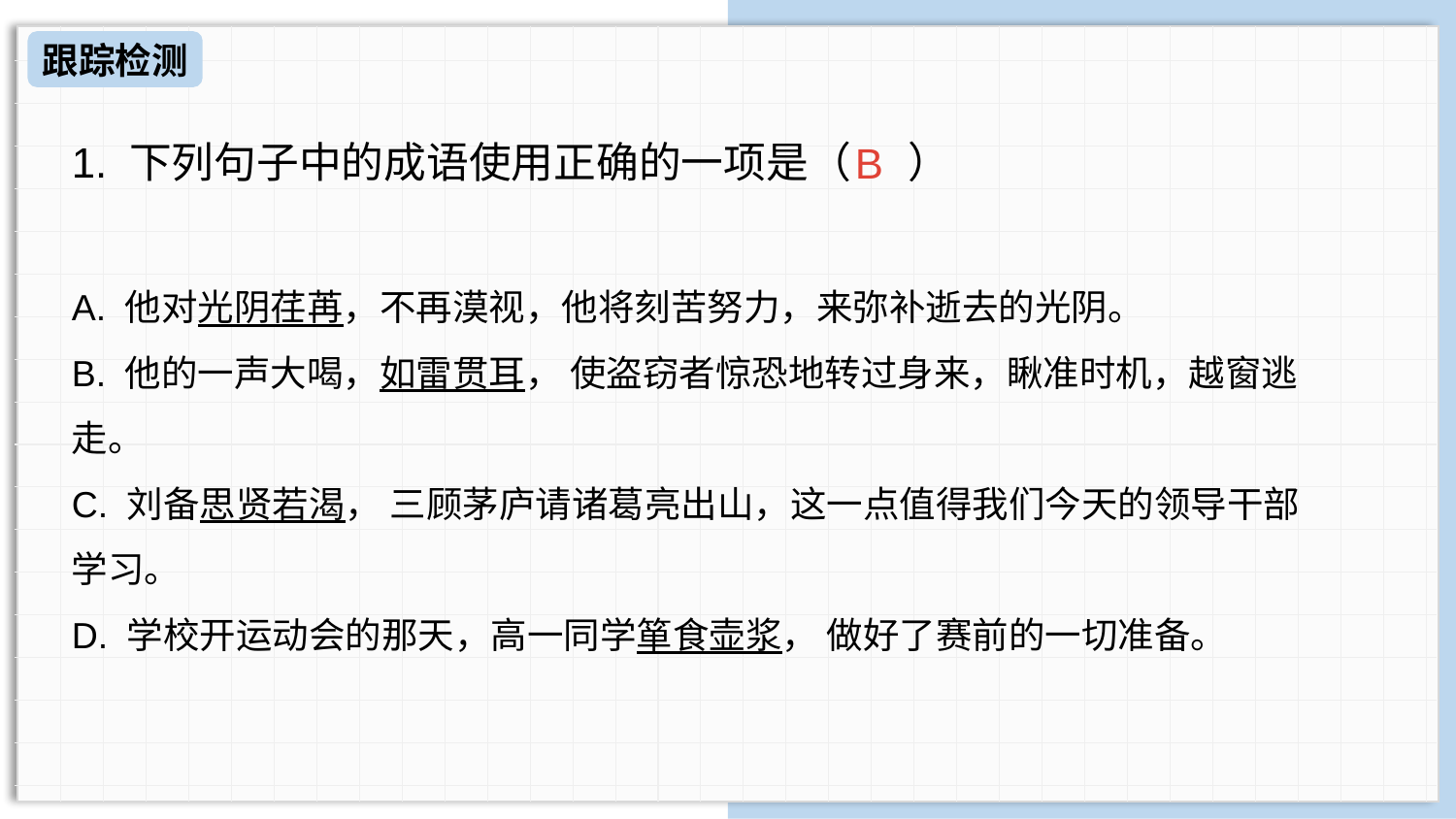

跟踪检测
1. 下列句子中的成语使用正确的一项是（      ）

A. 他对光阴荏苒，不再漠视，他将刻苦努力，来弥补逝去的光阴。
B. 他的一声大喝，如雷贯耳， 使盗窃者惊恐地转过身来，瞅准时机，越窗逃走。
C. 刘备思贤若渴， 三顾茅庐请诸葛亮出山，这一点值得我们今天的领导干部学习。
D. 学校开运动会的那天，高一同学箪食壶浆， 做好了赛前的一切准备。
B